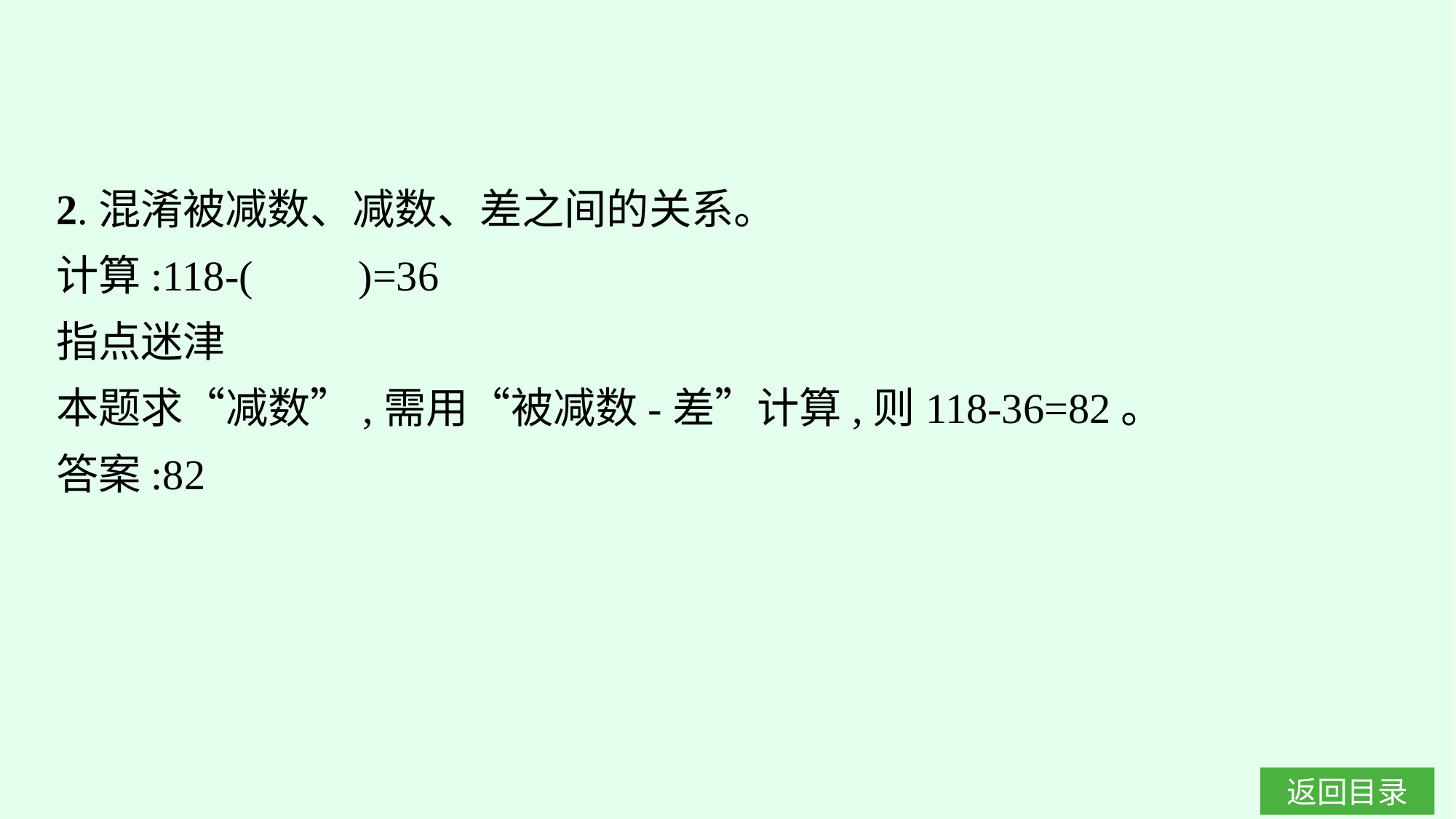

2.混淆被减数、减数、差之间的关系。
计算:118-(　　)=36
指点迷津
本题求“减数”,需用“被减数-差”计算,则118-36=82。
答案:82